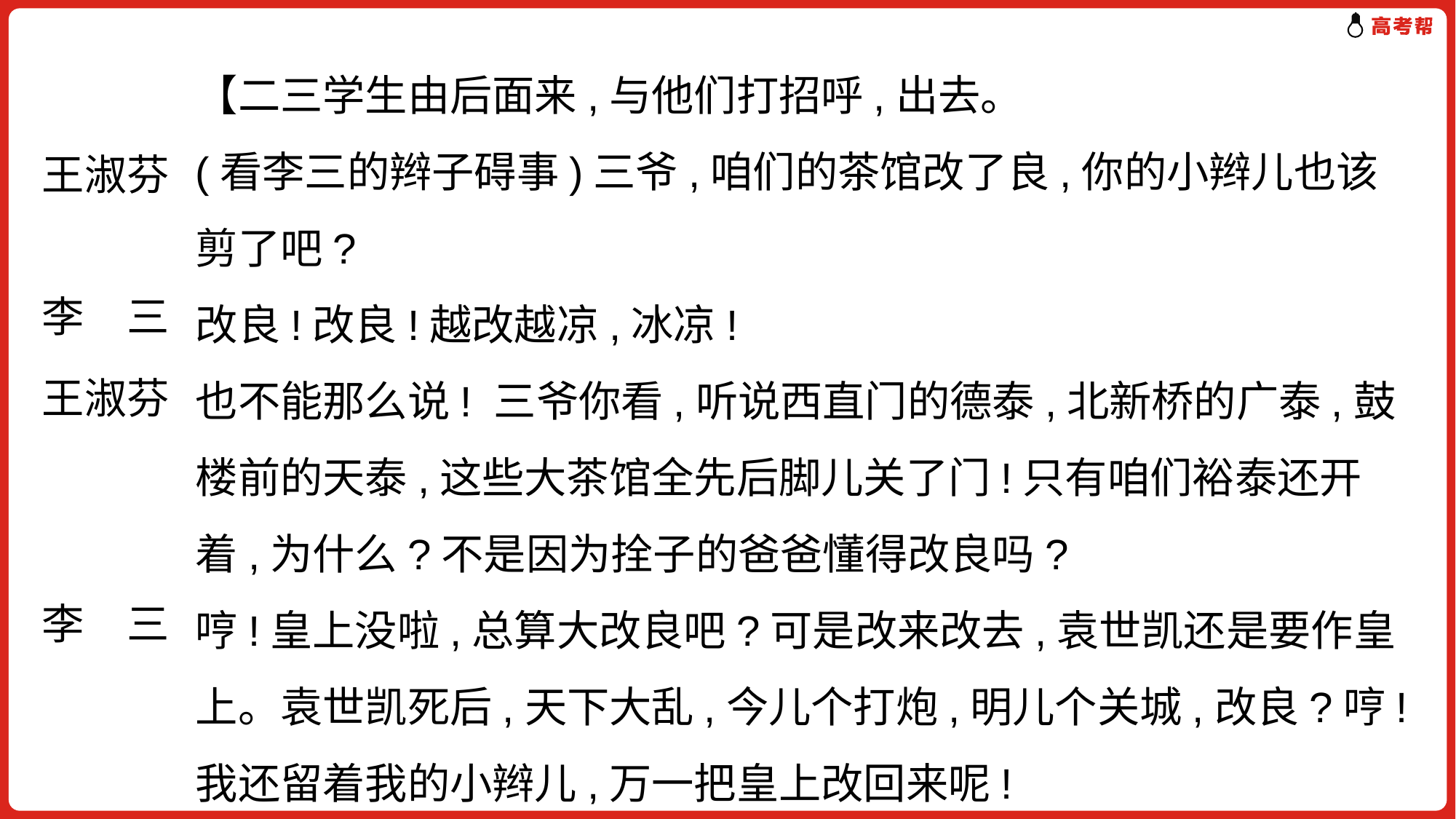

【二三学生由后面来,与他们打招呼,出去。
(看李三的辫子碍事)三爷,咱们的茶馆改了良,你的小辫儿也该剪了吧?
改良!改良!越改越凉,冰凉!
也不能那么说! 三爷你看,听说西直门的德泰,北新桥的广泰,鼓楼前的天泰,这些大茶馆全先后脚儿关了门!只有咱们裕泰还开着,为什么?不是因为拴子的爸爸懂得改良吗?
哼!皇上没啦,总算大改良吧?可是改来改去,袁世凯还是要作皇上。袁世凯死后,天下大乱,今儿个打炮,明儿个关城,改良?哼!我还留着我的小辫儿,万一把皇上改回来呢!
王淑芬
李　三
王淑芬
李　三